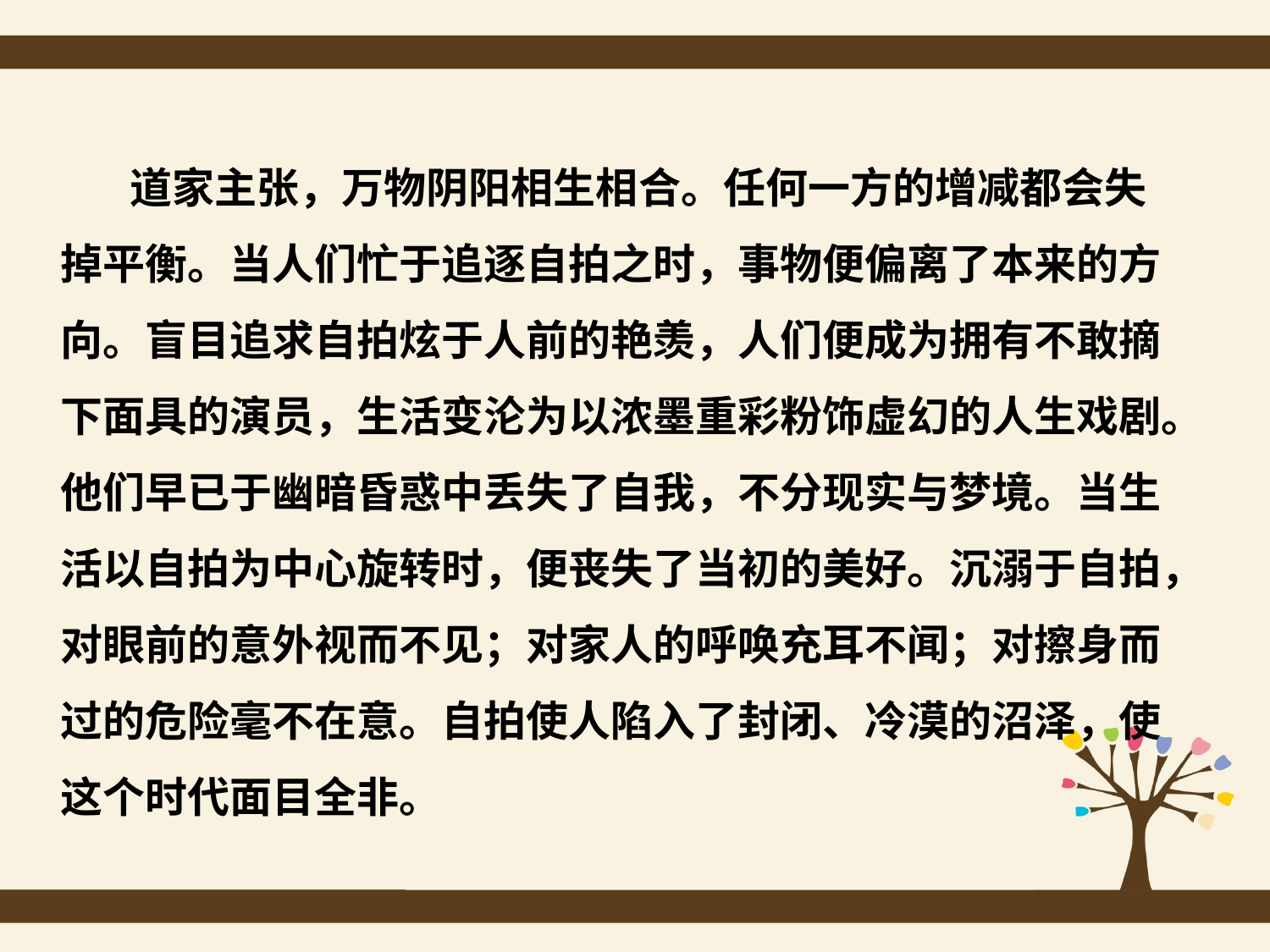

道家主张，万物阴阳相生相合。任何一方的增减都会失掉平衡。当人们忙于追逐自拍之时，事物便偏离了本来的方向。盲目追求自拍炫于人前的艳羡，人们便成为拥有不敢摘下面具的演员，生活变沦为以浓墨重彩粉饰虚幻的人生戏剧。他们早已于幽暗昏惑中丢失了自我，不分现实与梦境。当生活以自拍为中心旋转时，便丧失了当初的美好。沉溺于自拍，对眼前的意外视而不见；对家人的呼唤充耳不闻；对擦身而过的危险毫不在意。自拍使人陷入了封闭、冷漠的沼泽，使这个时代面目全非。